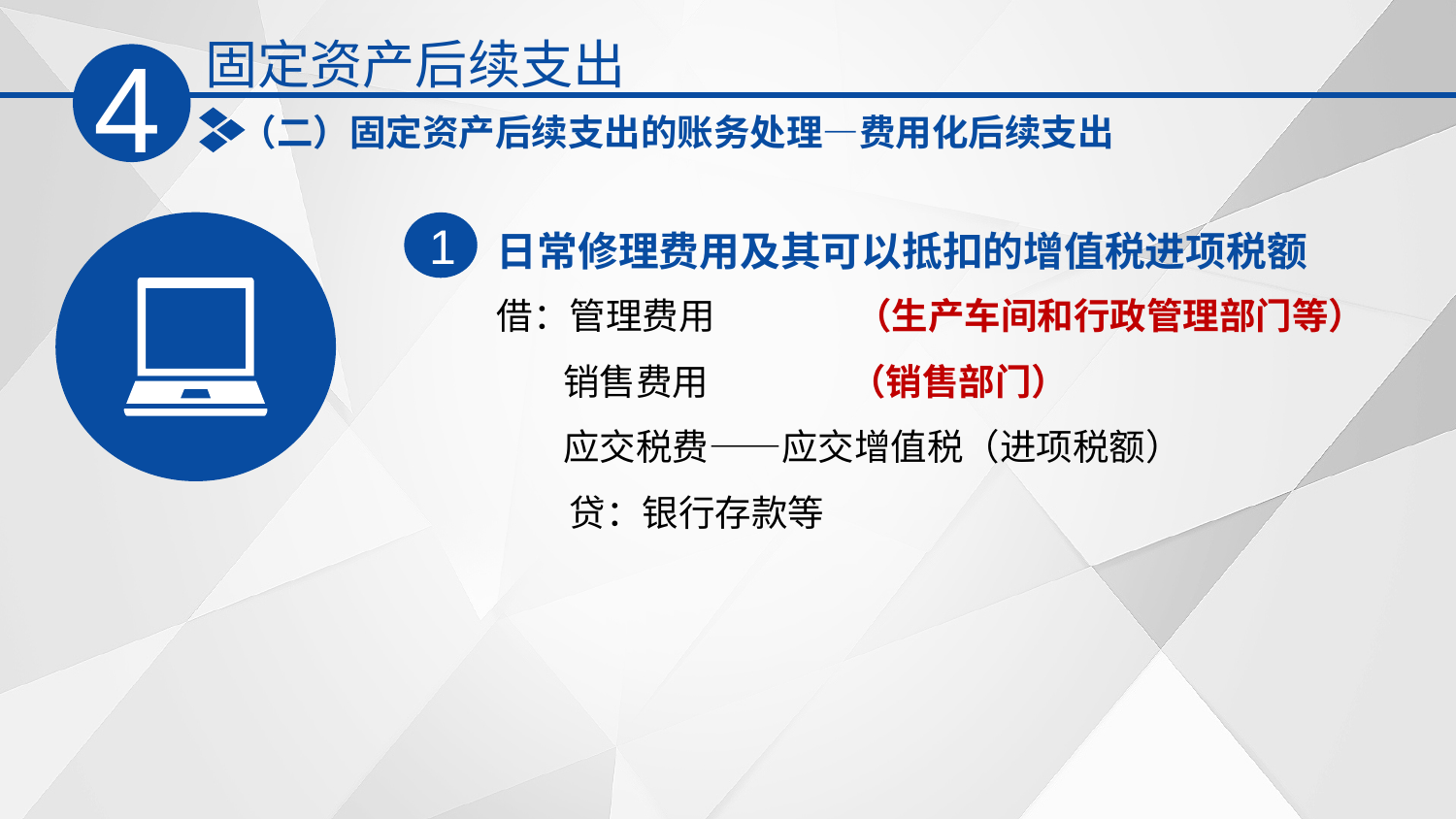

固定资产后续支出
4

（二）固定资产后续支出的账务处理—费用化后续支出

日常修理费用及其可以抵扣的增值税进项税额

1
借：管理费用                 （生产车间和行政管理部门等）
       销售费用                 （销售部门）
       应交税费——应交增值税（进项税额）
　　贷：银行存款等